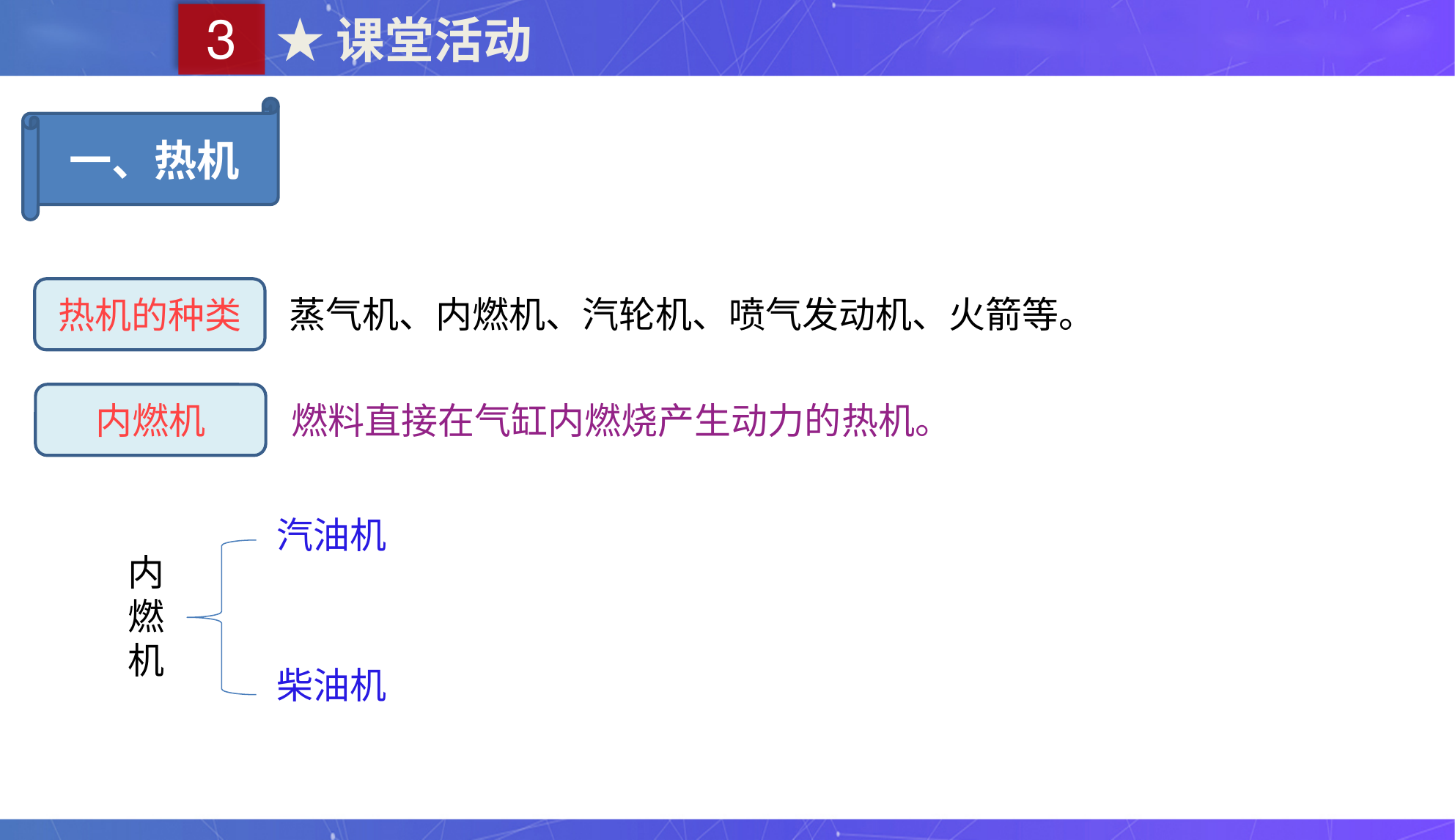

3
★课堂活动
一、热机
热机的种类
蒸气机、内燃机、汽轮机、喷气发动机、火箭等。
内燃机
燃料直接在气缸内燃烧产生动力的热机。
汽油机

内燃机
柴油机